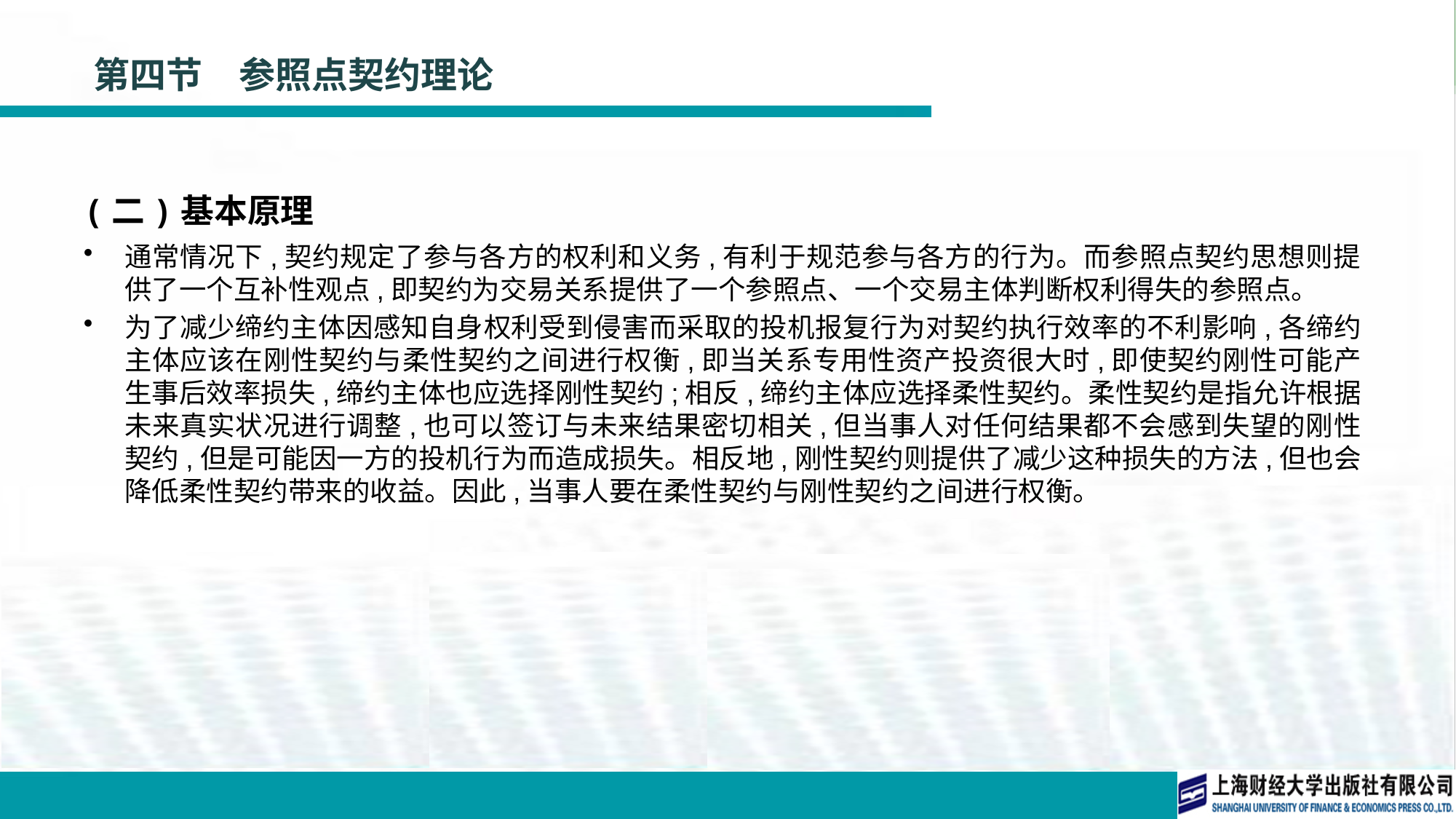

# 第四节　参照点契约理论
(二)基本原理
通常情况下,契约规定了参与各方的权利和义务,有利于规范参与各方的行为。而参照点契约思想则提供了一个互补性观点,即契约为交易关系提供了一个参照点、一个交易主体判断权利得失的参照点。
为了减少缔约主体因感知自身权利受到侵害而采取的投机报复行为对契约执行效率的不利影响,各缔约主体应该在刚性契约与柔性契约之间进行权衡,即当关系专用性资产投资很大时,即使契约刚性可能产生事后效率损失,缔约主体也应选择刚性契约;相反,缔约主体应选择柔性契约。柔性契约是指允许根据未来真实状况进行调整,也可以签订与未来结果密切相关,但当事人对任何结果都不会感到失望的刚性契约,但是可能因一方的投机行为而造成损失。相反地,刚性契约则提供了减少这种损失的方法,但也会降低柔性契约带来的收益。因此,当事人要在柔性契约与刚性契约之间进行权衡。